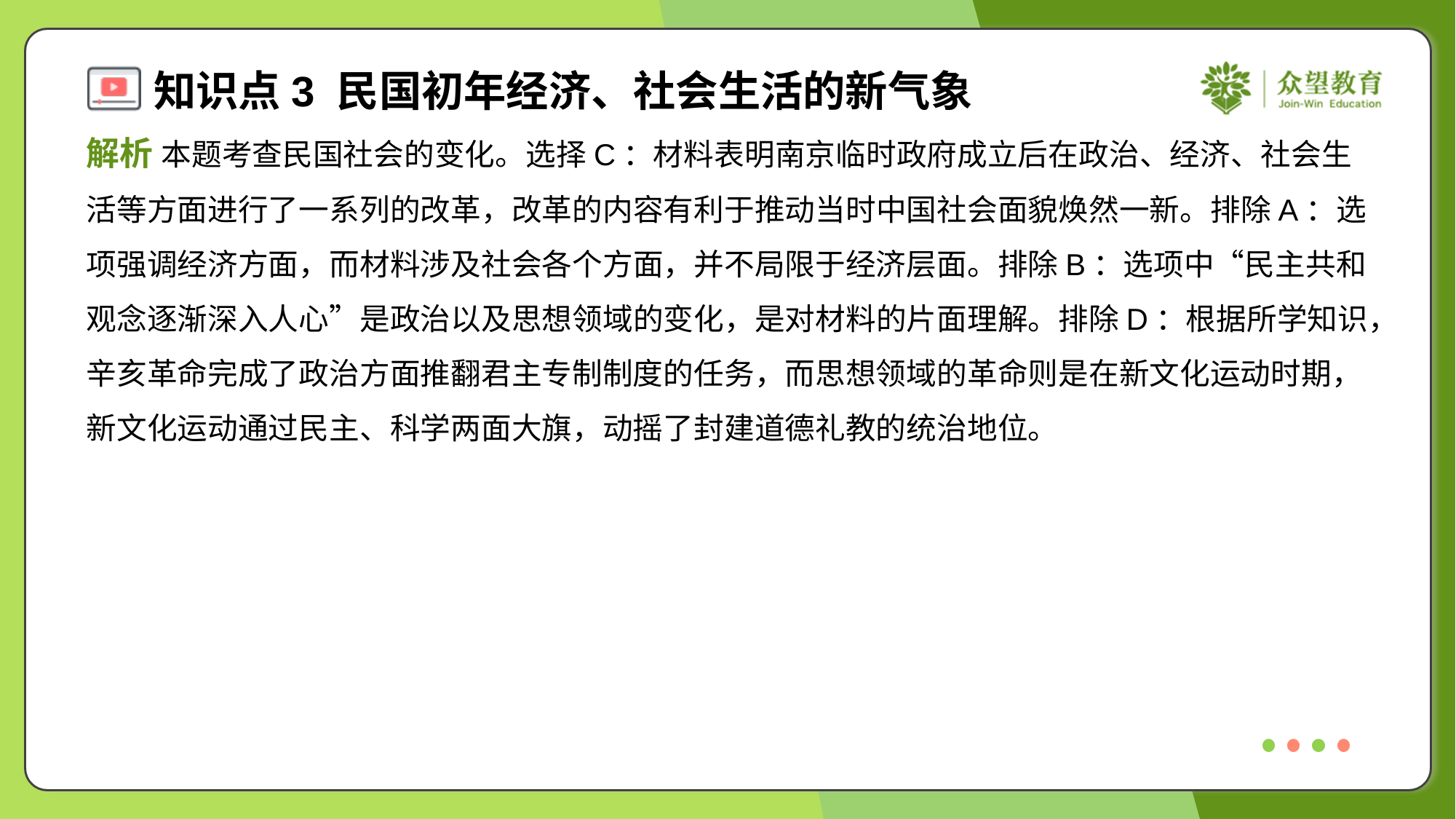

解析 本题考查民国社会的变化。选择C：材料表明南京临时政府成立后在政治、经济、社会生
活等方面进行了一系列的改革，改革的内容有利于推动当时中国社会面貌焕然一新。排除A：选
项强调经济方面，而材料涉及社会各个方面，并不局限于经济层面。排除B：选项中“民主共和
观念逐渐深入人心”是政治以及思想领域的变化，是对材料的片面理解。排除D：根据所学知识，
辛亥革命完成了政治方面推翻君主专制制度的任务，而思想领域的革命则是在新文化运动时期，
新文化运动通过民主、科学两面大旗，动摇了封建道德礼教的统治地位。